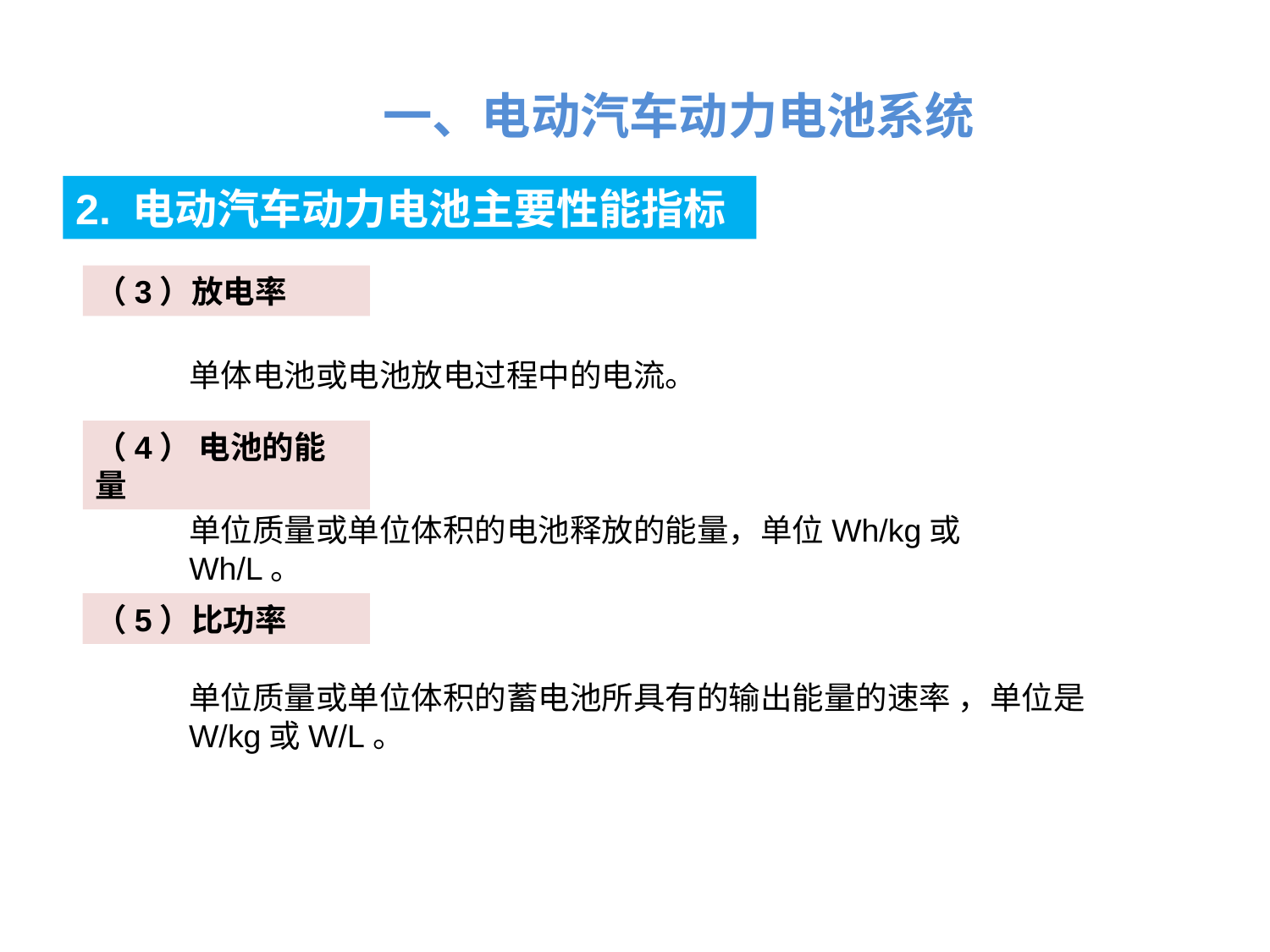

一、电动汽车动力电池系统
2. 电动汽车动力电池主要性能指标
（3）放电率
单体电池或电池放电过程中的电流。
（4） 电池的能量
单位质量或单位体积的电池释放的能量，单位Wh/kg或Wh/L。
（5）比功率
单位质量或单位体积的蓄电池所具有的输出能量的速率 ，单位是W/kg或W/L。